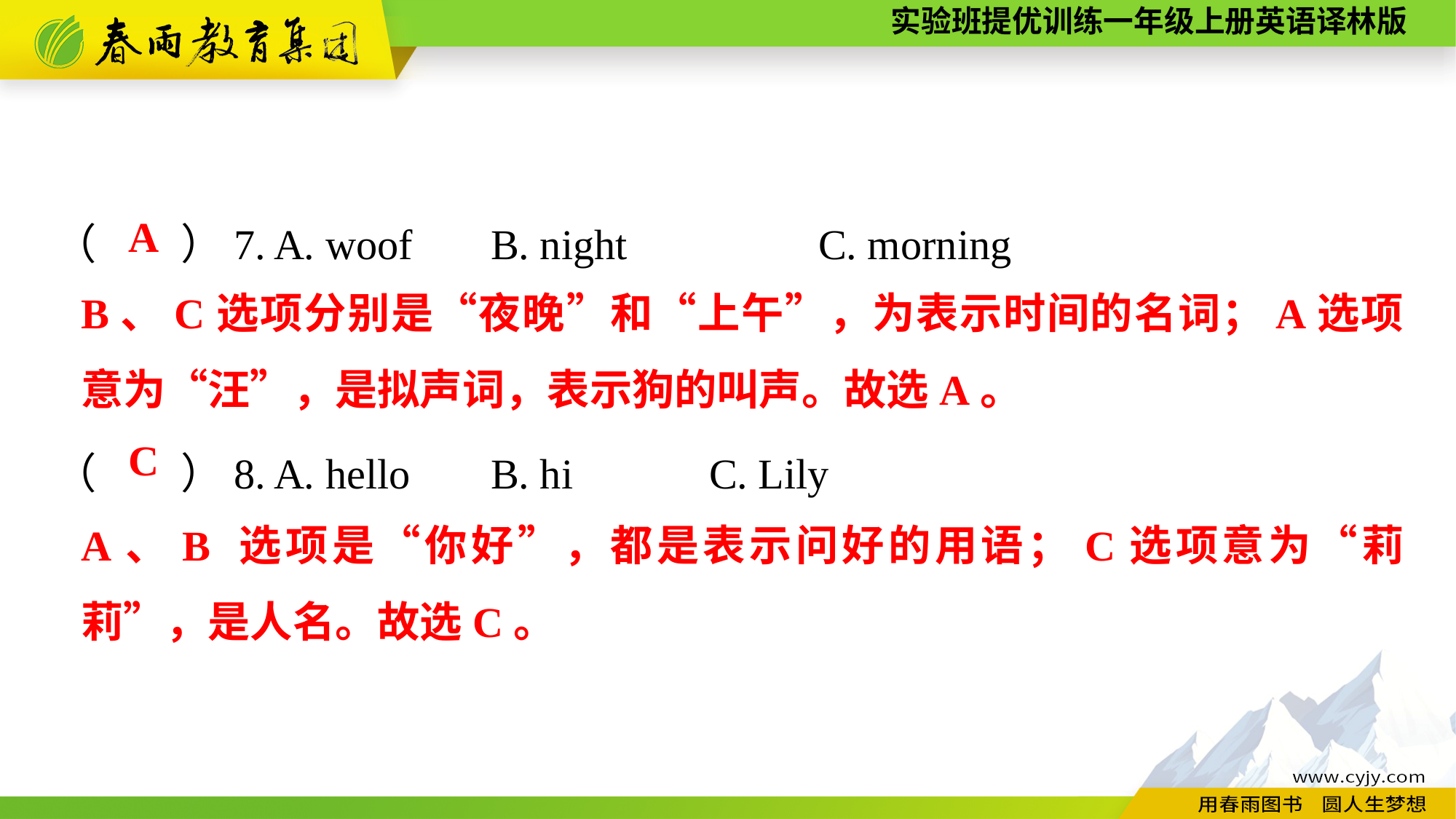

（　　）7. A. woof	B. night		C. morning

（　　）8. A. hello	B. hi		C. Lily
A
B、C选项分别是“夜晚”和“上午”，为表示时间的名词；A选项意为“汪”，是拟声词，表示狗的叫声。故选A。
C
A、B 选项是“你好”，都是表示问好的用语；C选项意为“莉莉”，是人名。故选C。